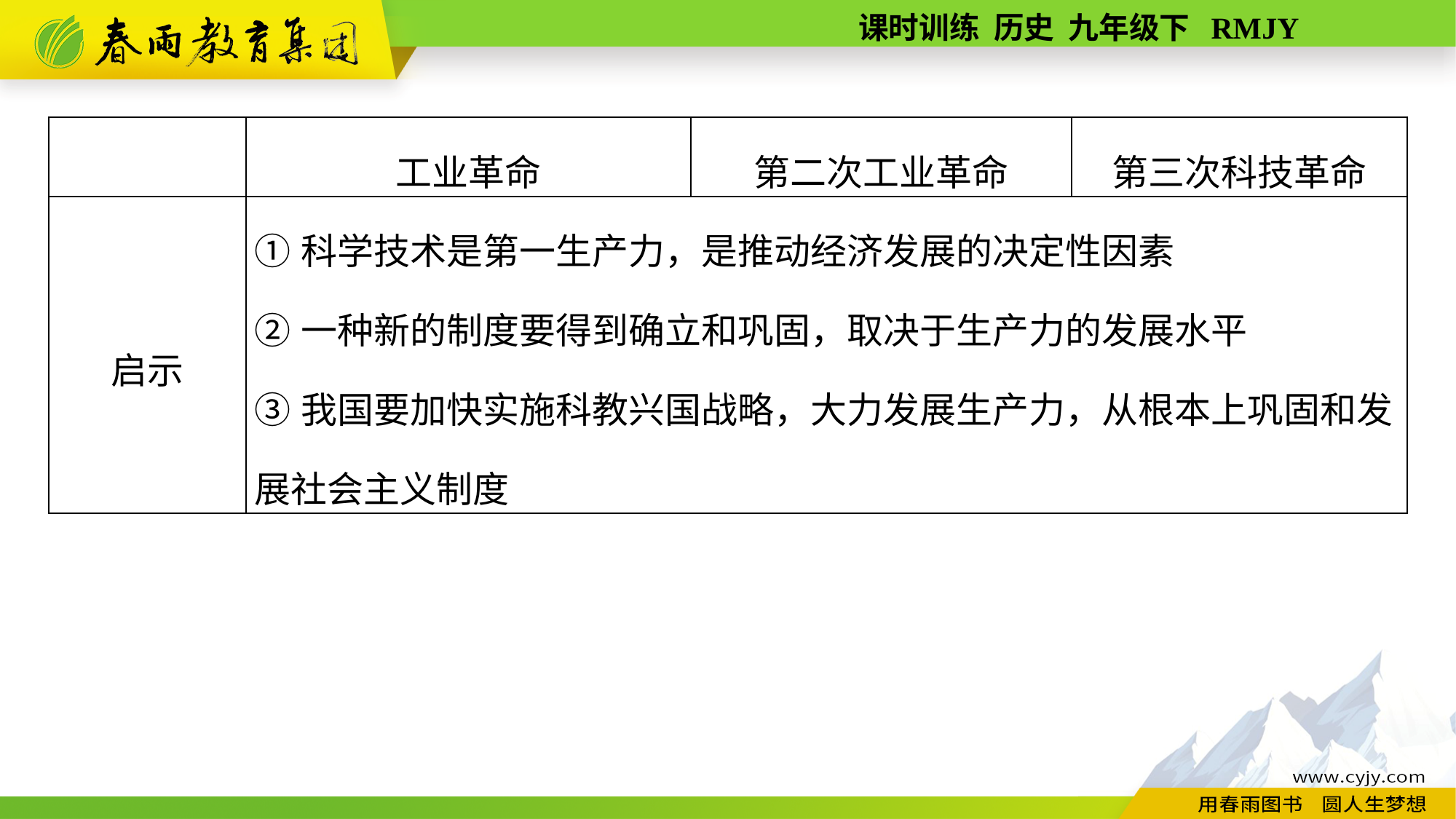

|  | 工业革命 | 第二次工业革命 | 第三次科技革命 |
| --- | --- | --- | --- |
| 启示 | ①科学技术是第一生产力，是推动经济发展的决定性因素 ②一种新的制度要得到确立和巩固，取决于生产力的发展水平 ③我国要加快实施科教兴国战略，大力发展生产力，从根本上巩固和发展社会主义制度 |  |  |